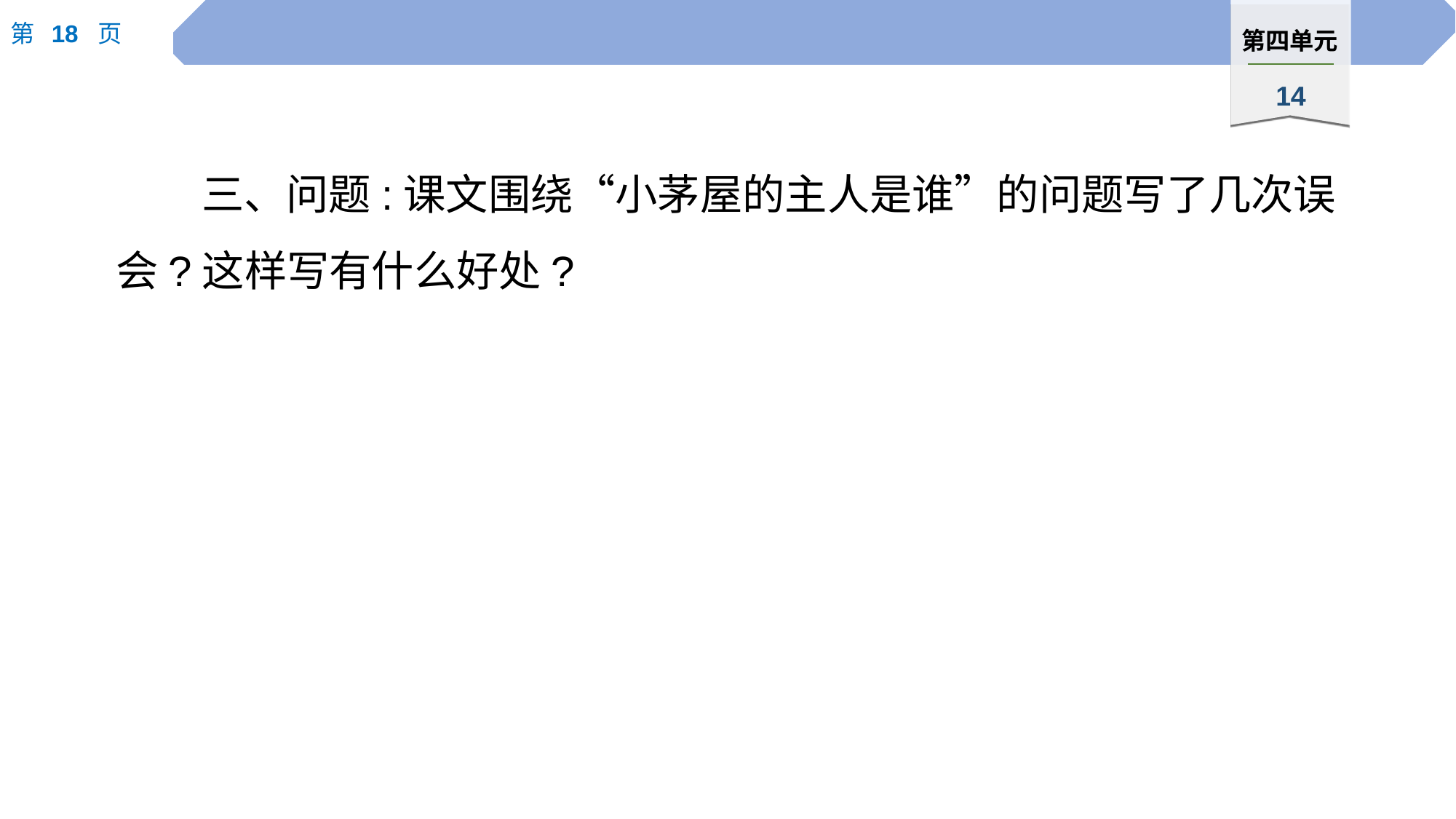

三、问题:课文围绕“小茅屋的主人是谁”的问题写了几次误会?这样写有什么好处?